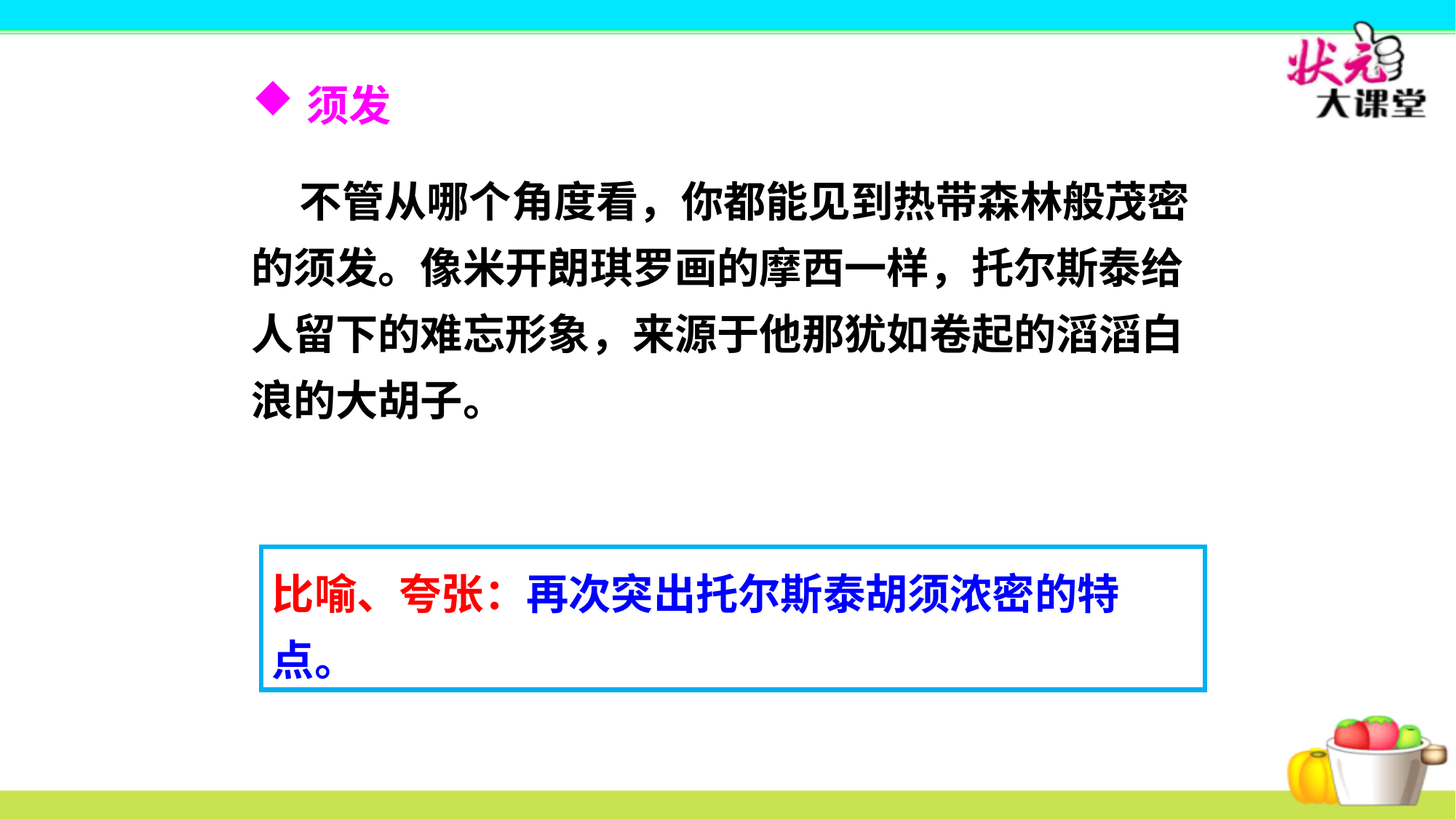

须发
    不管从哪个角度看，你都能见到热带森林般茂密的须发。像米开朗琪罗画的摩西一样，托尔斯泰给人留下的难忘形象，来源于他那犹如卷起的滔滔白浪的大胡子。
比喻、夸张：再次突出托尔斯泰胡须浓密的特点。